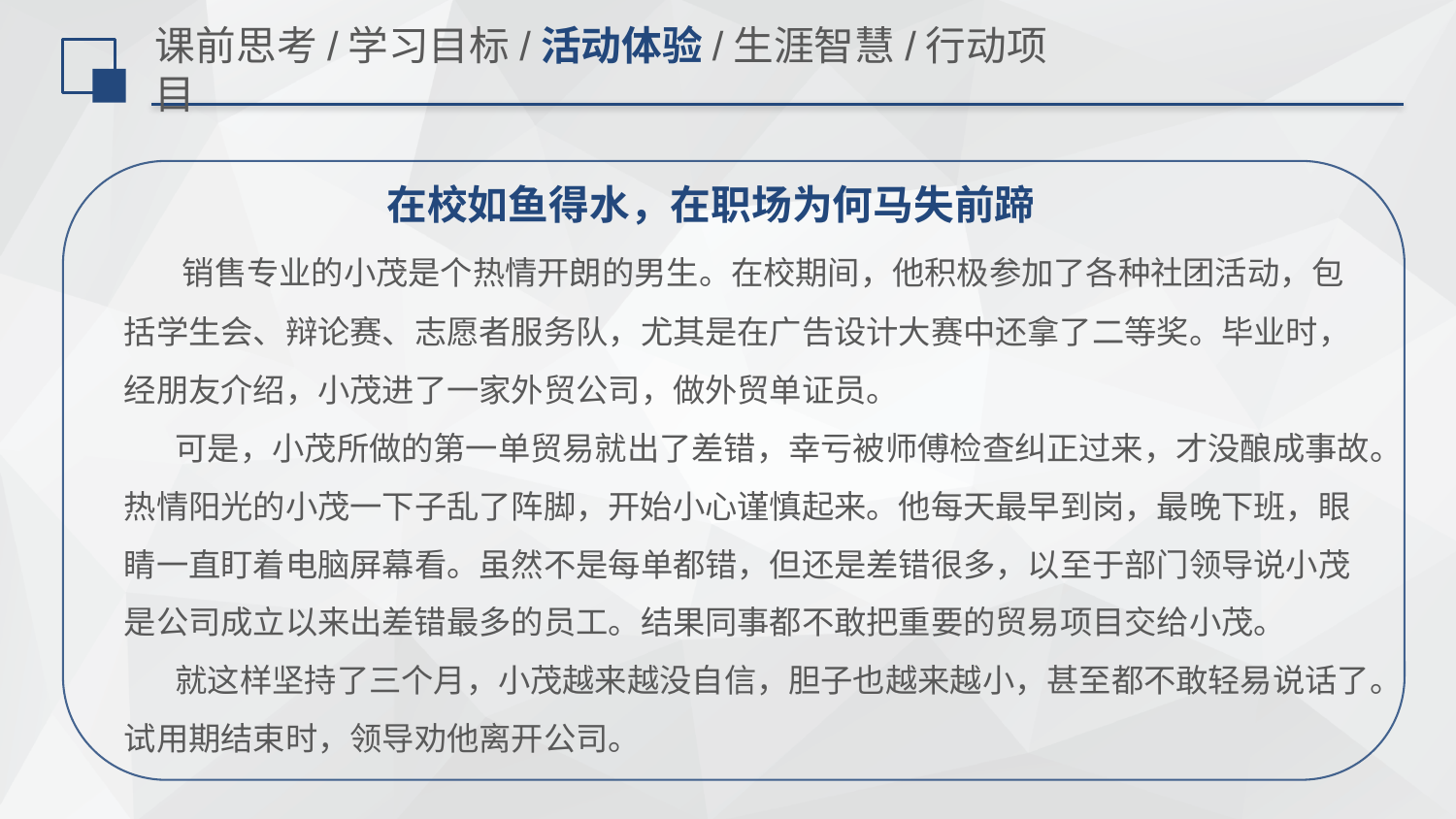

# 课前思考/学习目标/活动体验/生涯智慧/行动项目

在校如鱼得水，在职场为何马失前蹄
      销售专业的小茂是个热情开朗的男生。在校期间，他积极参加了各种社团活动，包括学生会、辩论赛、志愿者服务队，尤其是在广告设计大赛中还拿了二等奖。毕业时，经朋友介绍，小茂进了一家外贸公司，做外贸单证员。
      可是，小茂所做的第一单贸易就出了差错，幸亏被师傅检查纠正过来，才没酿成事故。热情阳光的小茂一下子乱了阵脚，开始小心谨慎起来。他每天最早到岗，最晚下班，眼睛一直盯着电脑屏幕看。虽然不是每单都错，但还是差错很多，以至于部门领导说小茂是公司成立以来出差错最多的员工。结果同事都不敢把重要的贸易项目交给小茂。
      就这样坚持了三个月，小茂越来越没自信，胆子也越来越小，甚至都不敢轻易说话了。试用期结束时，领导劝他离开公司。